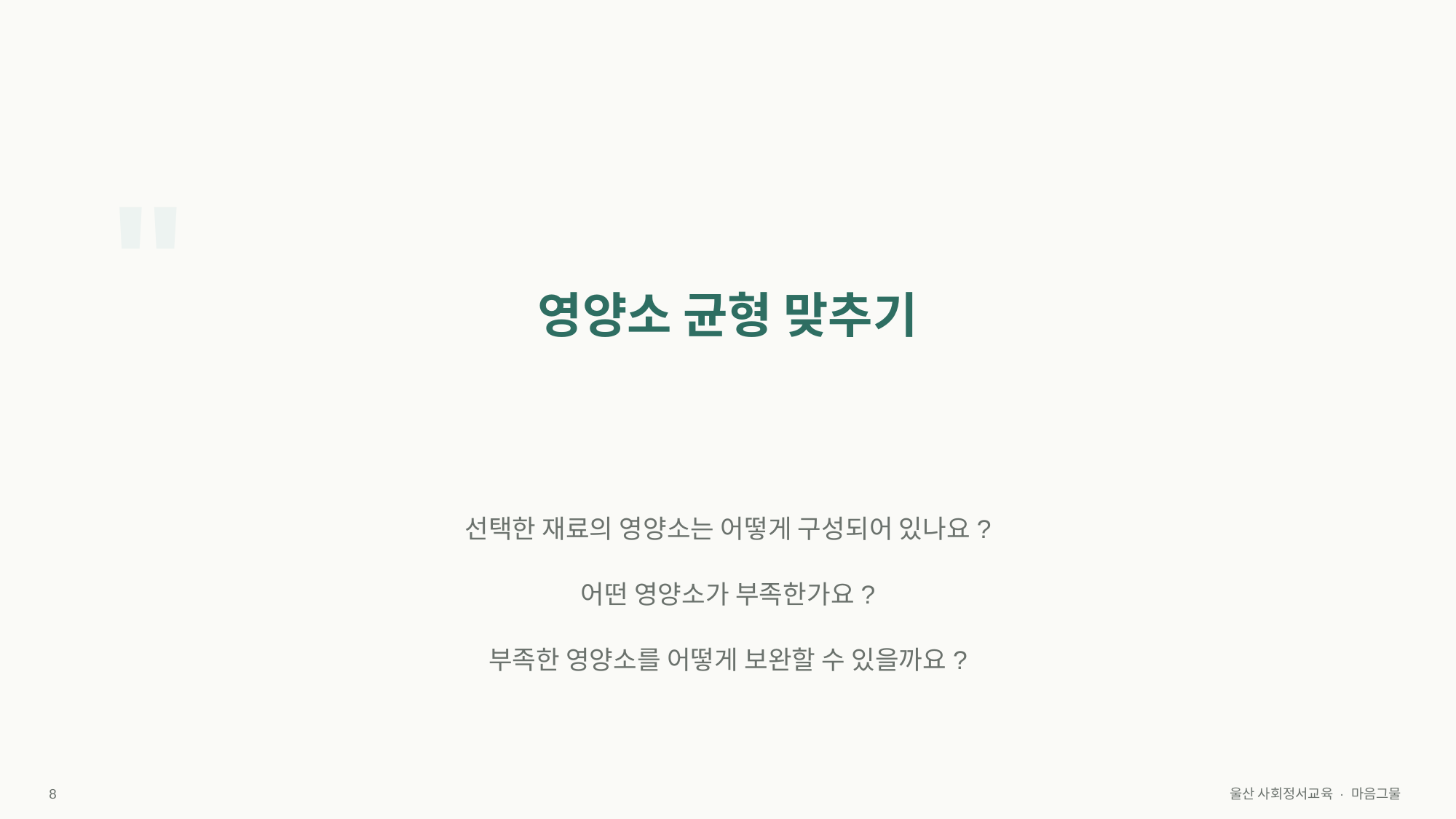

"
영양소 균형 맞추기
선택한 재료의 영양소는 어떻게 구성되어 있나요?
어떤 영양소가 부족한가요?
부족한 영양소를 어떻게 보완할 수 있을까요?
8
울산 사회정서교육 · 마음그물